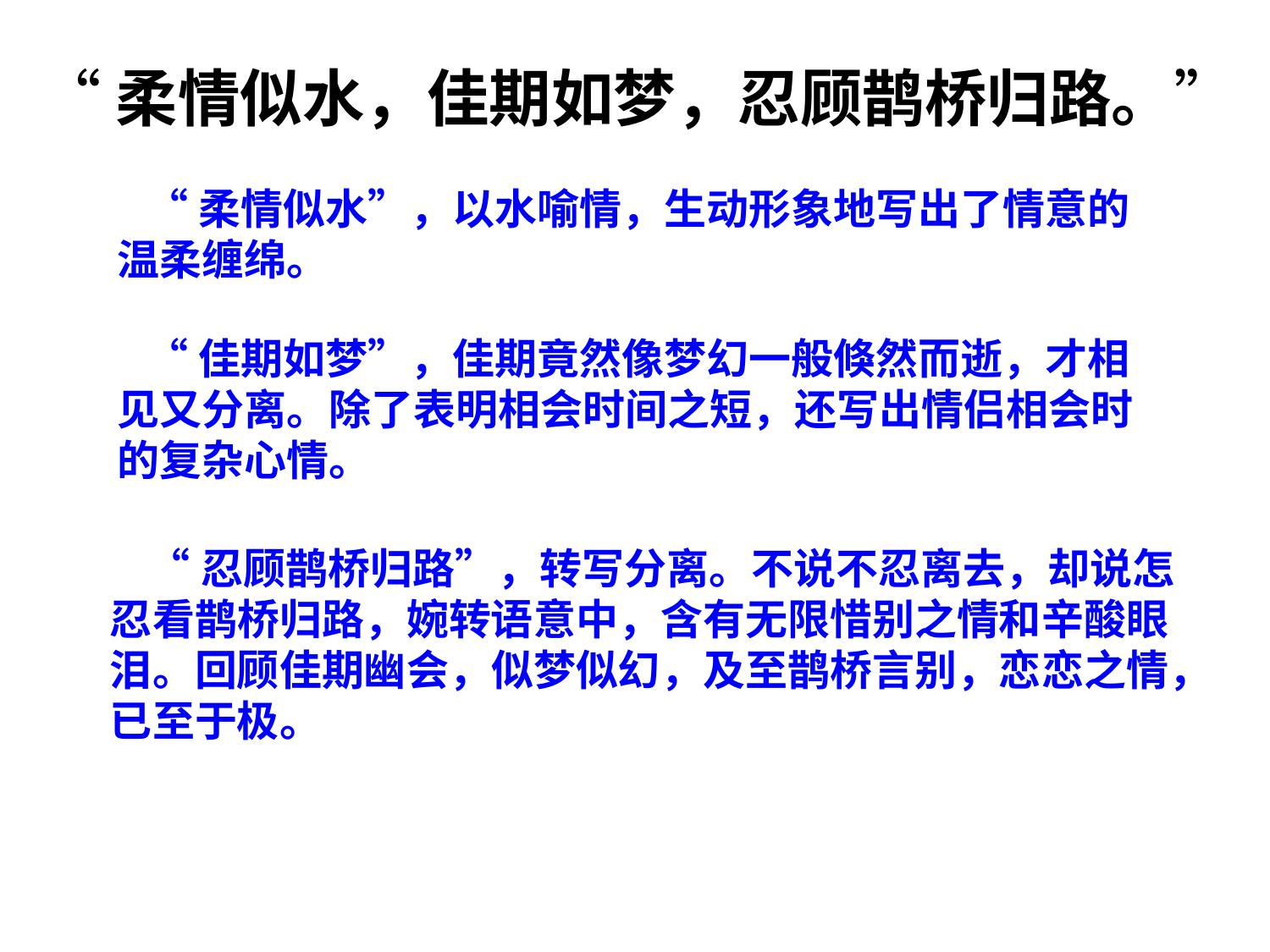

# “柔情似水，佳期如梦，忍顾鹊桥归路。”
   “柔情似水”，以水喻情，生动形象地写出了情意的温柔缠绵。
   “佳期如梦”，佳期竟然像梦幻一般倏然而逝，才相见又分离。除了表明相会时间之短，还写出情侣相会时的复杂心情。
    “忍顾鹊桥归路”，转写分离。不说不忍离去，却说怎忍看鹊桥归路，婉转语意中，含有无限惜别之情和辛酸眼泪。回顾佳期幽会，似梦似幻，及至鹊桥言别，恋恋之情，已至于极。